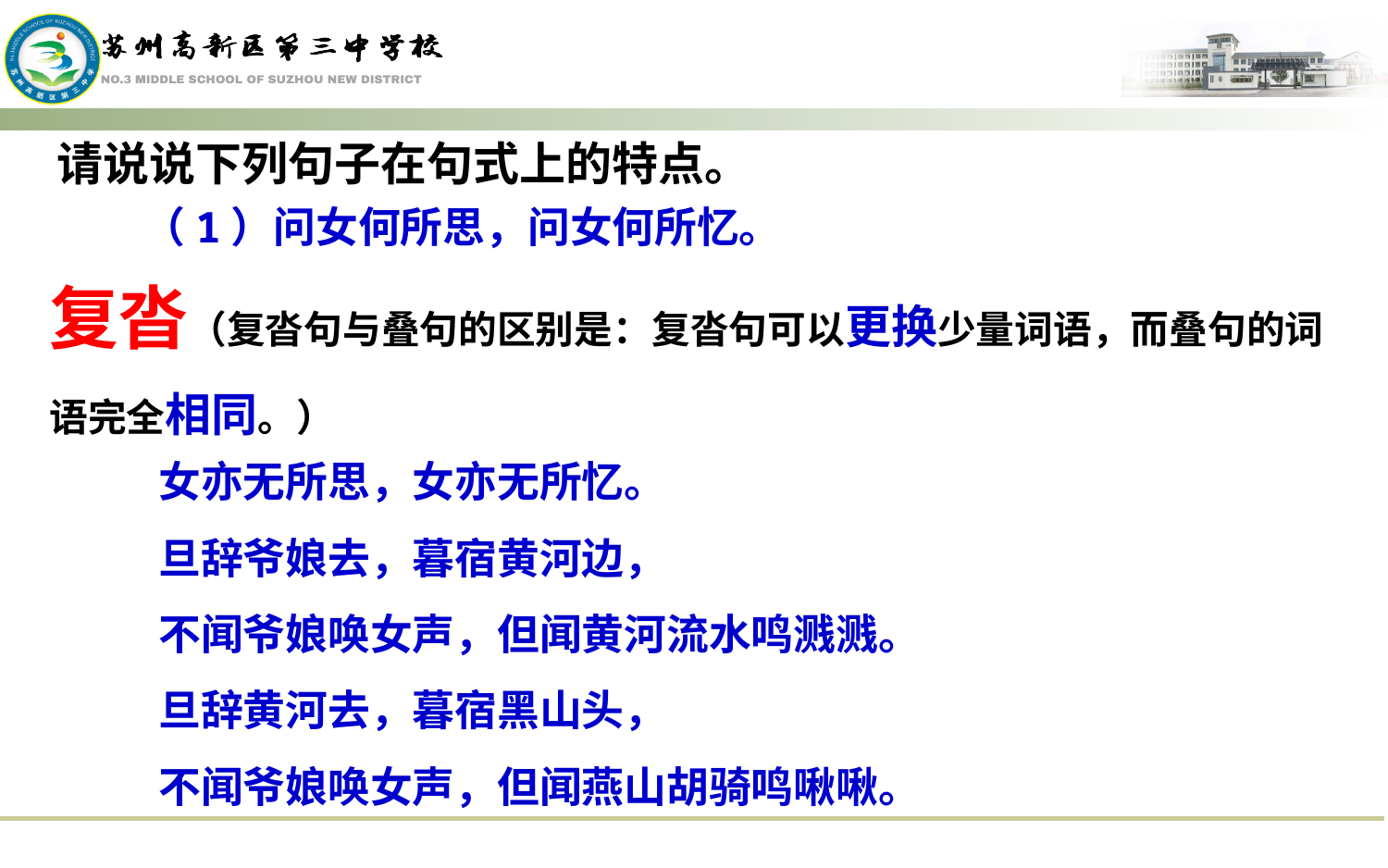

请说说下列句子在句式上的特点。
（1）问女何所思，问女何所忆。
复沓（复沓句与叠句的区别是：复沓句可以更换少量词语，而叠句的词语完全相同。）
女亦无所思，女亦无所忆。
旦辞爷娘去，暮宿黄河边，
不闻爷娘唤女声，但闻黄河流水鸣溅溅。
旦辞黄河去，暮宿黑山头，
不闻爷娘唤女声，但闻燕山胡骑鸣啾啾。